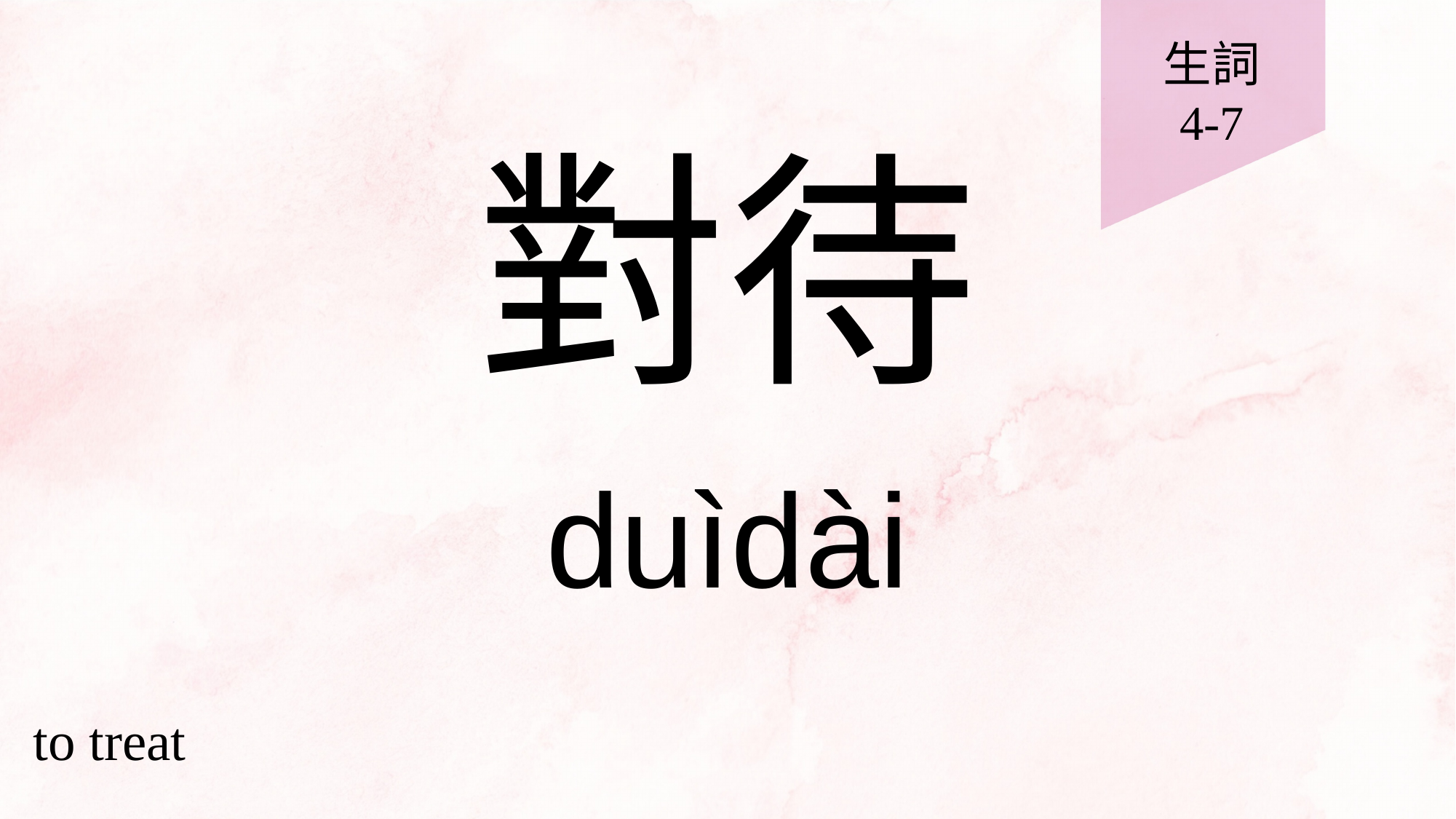

生詞
4-7
# 對待
duìdài
to treat